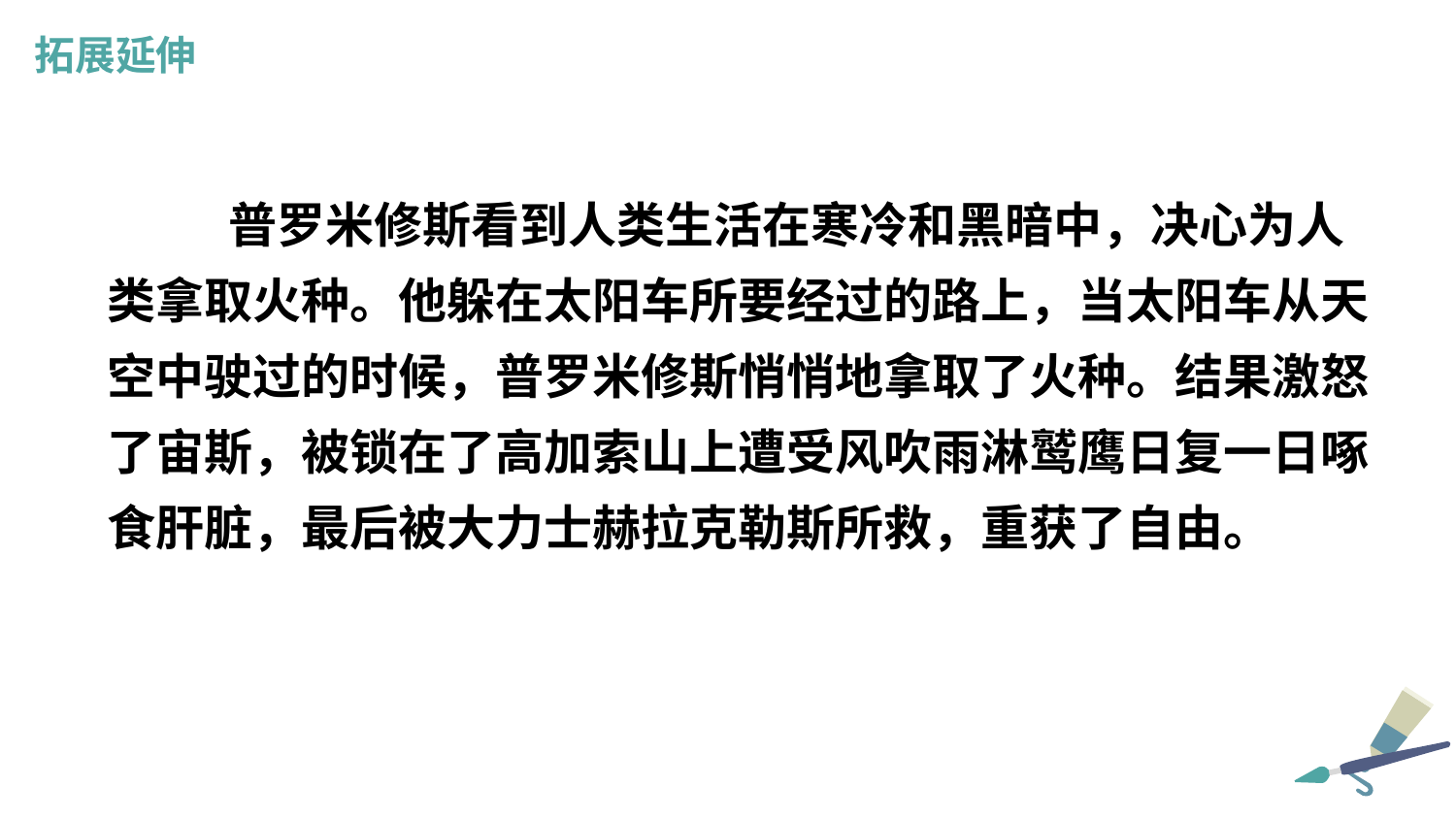

拓展延伸
普罗米修斯看到人类生活在寒冷和黑暗中，决心为人类拿取火种。他躲在太阳车所要经过的路上，当太阳车从天空中驶过的时候，普罗米修斯悄悄地拿取了火种。结果激怒了宙斯，被锁在了高加索山上遭受风吹雨淋鹫鹰日复一日啄食肝脏，最后被大力士赫拉克勒斯所救，重获了自由。